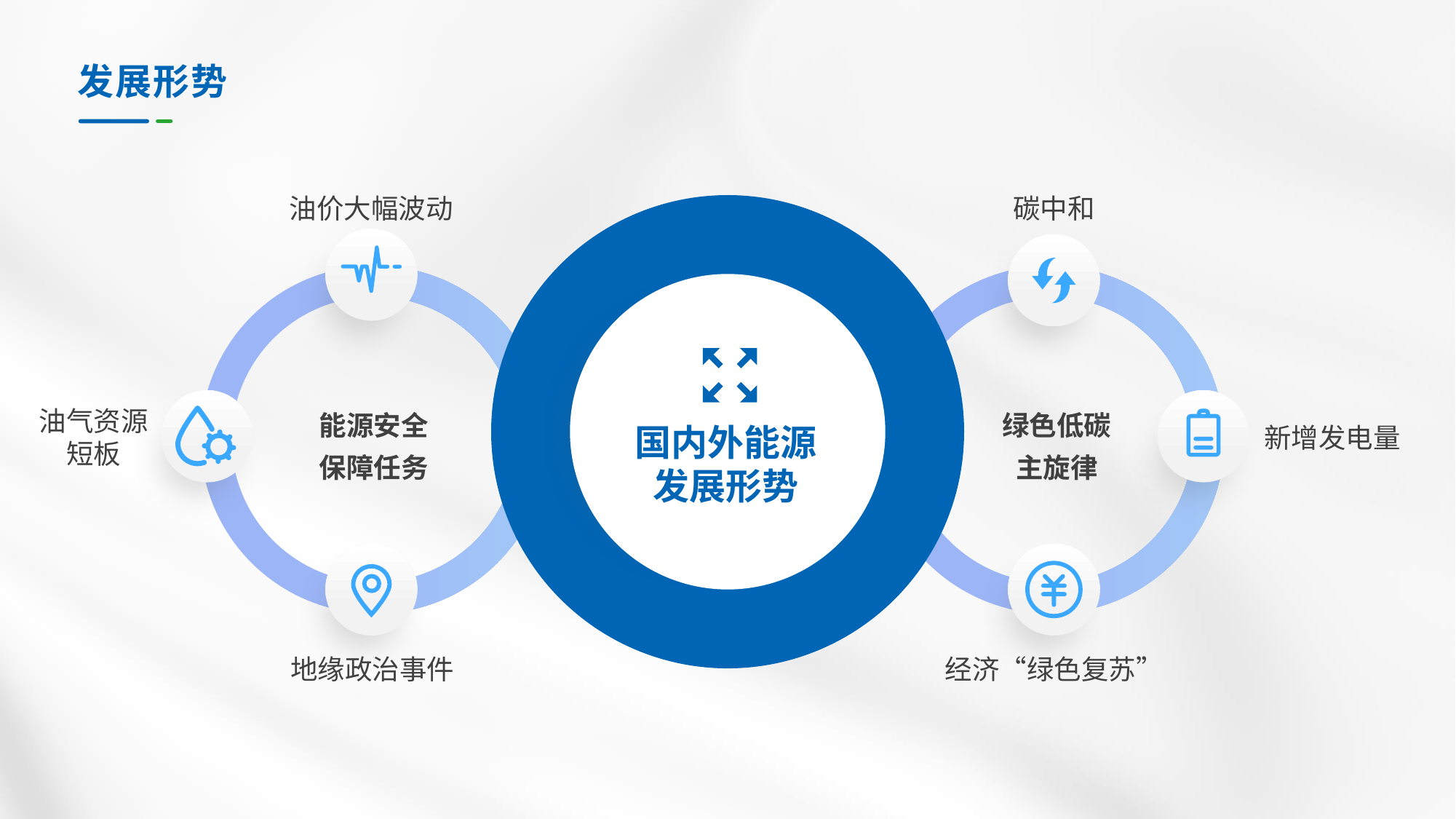

# 发展形势
油价大幅波动
碳中和

能源安全保障任务
绿色低碳主旋律
油气资源
短板

国内外能源
发展形势
新增发电量

地缘政治事件
经济“绿色复苏”